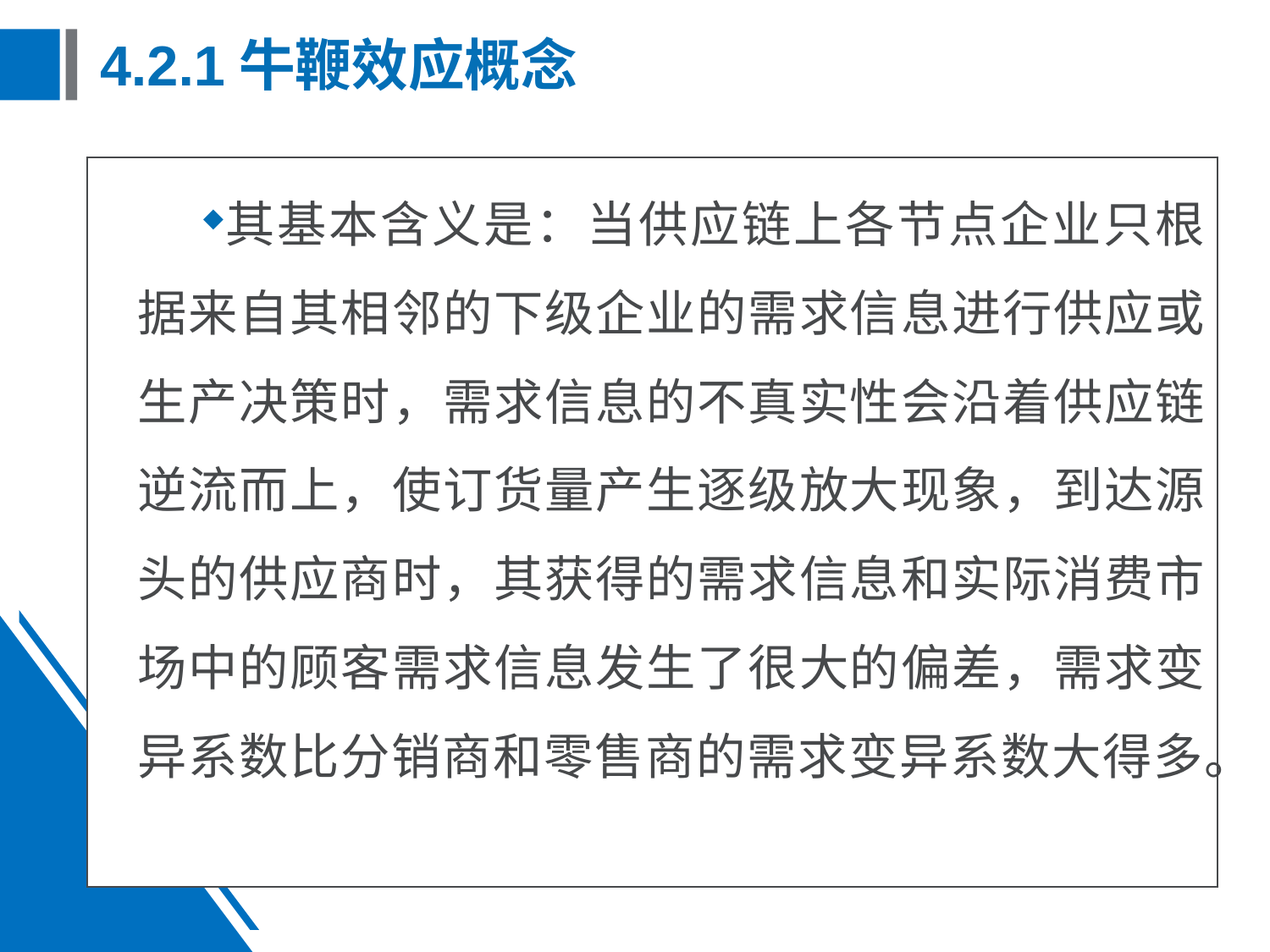

# 4.2.1牛鞭效应概念
其基本含义是：当供应链上各节点企业只根据来自其相邻的下级企业的需求信息进行供应或生产决策时，需求信息的不真实性会沿着供应链逆流而上，使订货量产生逐级放大现象，到达源头的供应商时，其获得的需求信息和实际消费市场中的顾客需求信息发生了很大的偏差，需求变异系数比分销商和零售商的需求变异系数大得多。